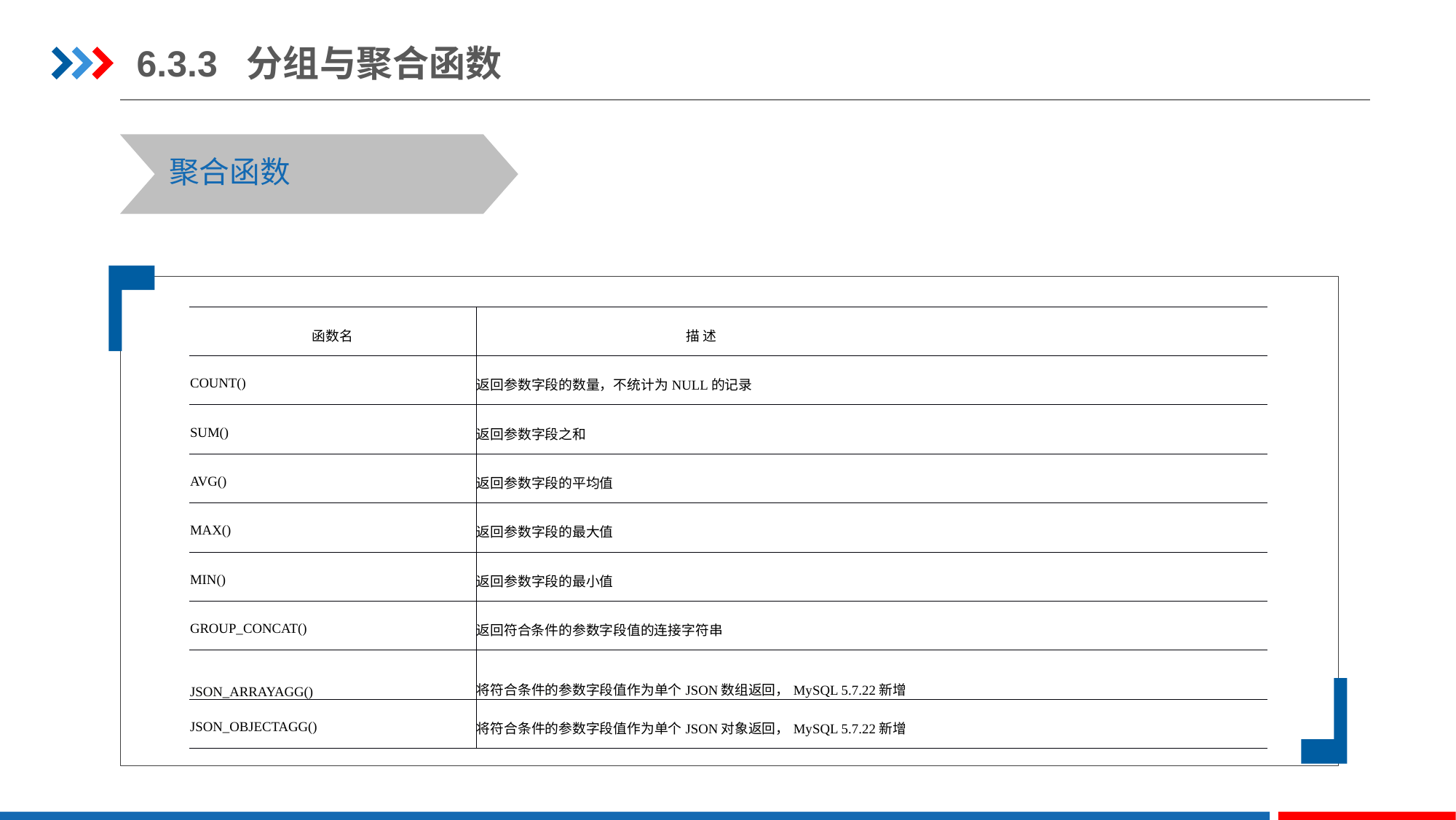

6.3.3  分组与聚合函数

聚合函数

| 函数名 | 描 述 |
| --- | --- |
| COUNT() | 返回参数字段的数量，不统计为NULL的记录 |
| SUM() | 返回参数字段之和 |
| AVG() | 返回参数字段的平均值 |
| MAX() | 返回参数字段的最大值 |
| MIN() | 返回参数字段的最小值 |
| GROUP\_CONCAT() | 返回符合条件的参数字段值的连接字符串 |
| JSON\_ARRAYAGG() | 将符合条件的参数字段值作为单个JSON数组返回，MySQL 5.7.22新增 |
| JSON\_OBJECTAGG() | 将符合条件的参数字段值作为单个JSON对象返回，MySQL 5.7.22新增 |